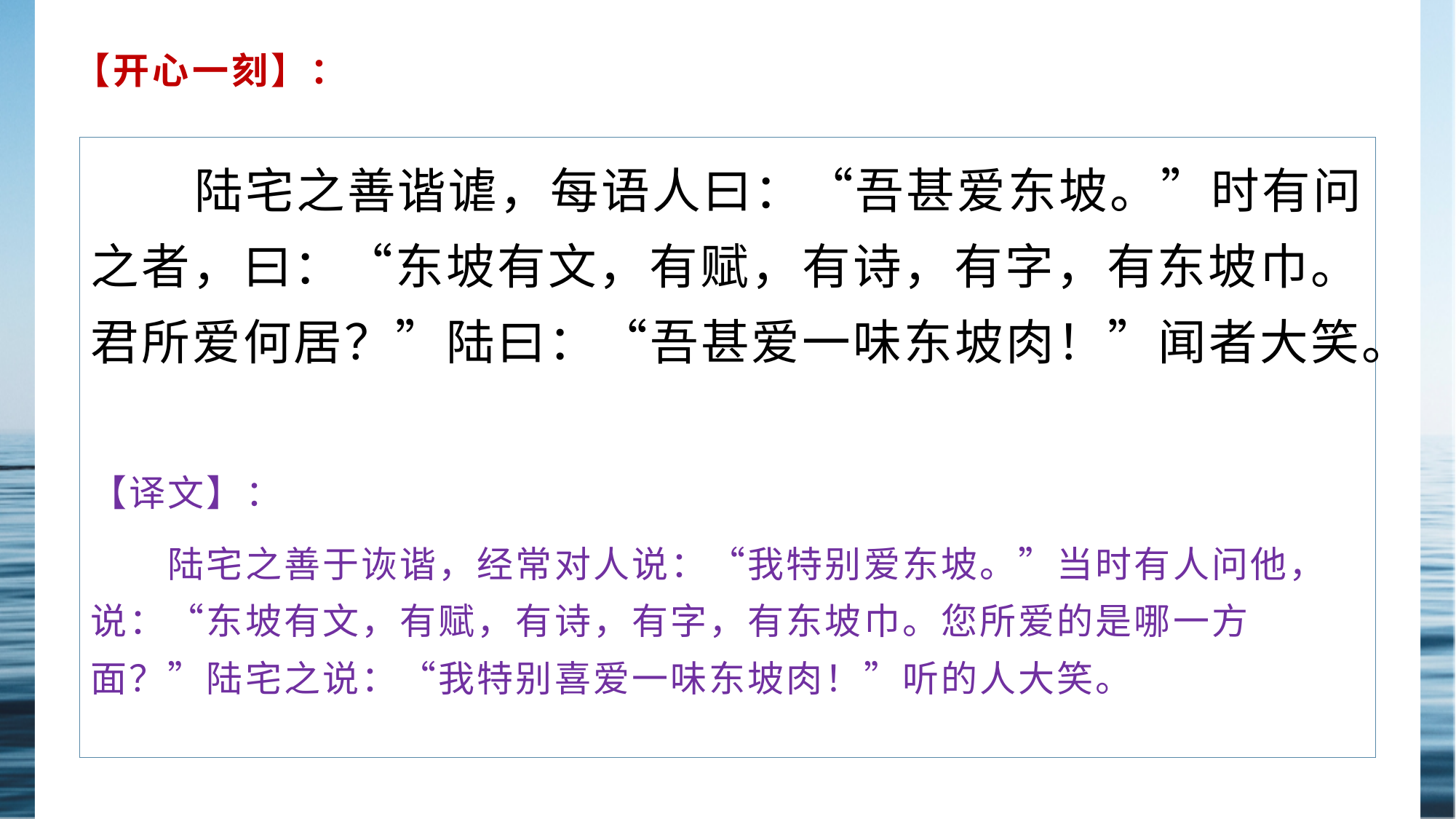

# 【开心一刻】：
       陆宅之善谐谑，每语人曰：“吾甚爱东坡。”时有问之者，曰：“东坡有文，有赋，有诗，有字，有东坡巾。君所爱何居？”陆曰：“吾甚爱一味东坡肉！”闻者大笑。

【译文】：
　　陆宅之善于诙谐，经常对人说：“我特别爱东坡。”当时有人问他，说：“东坡有文，有赋，有诗，有字，有东坡巾。您所爱的是哪一方面？”陆宅之说：“我特别喜爱一味东坡肉！”听的人大笑。